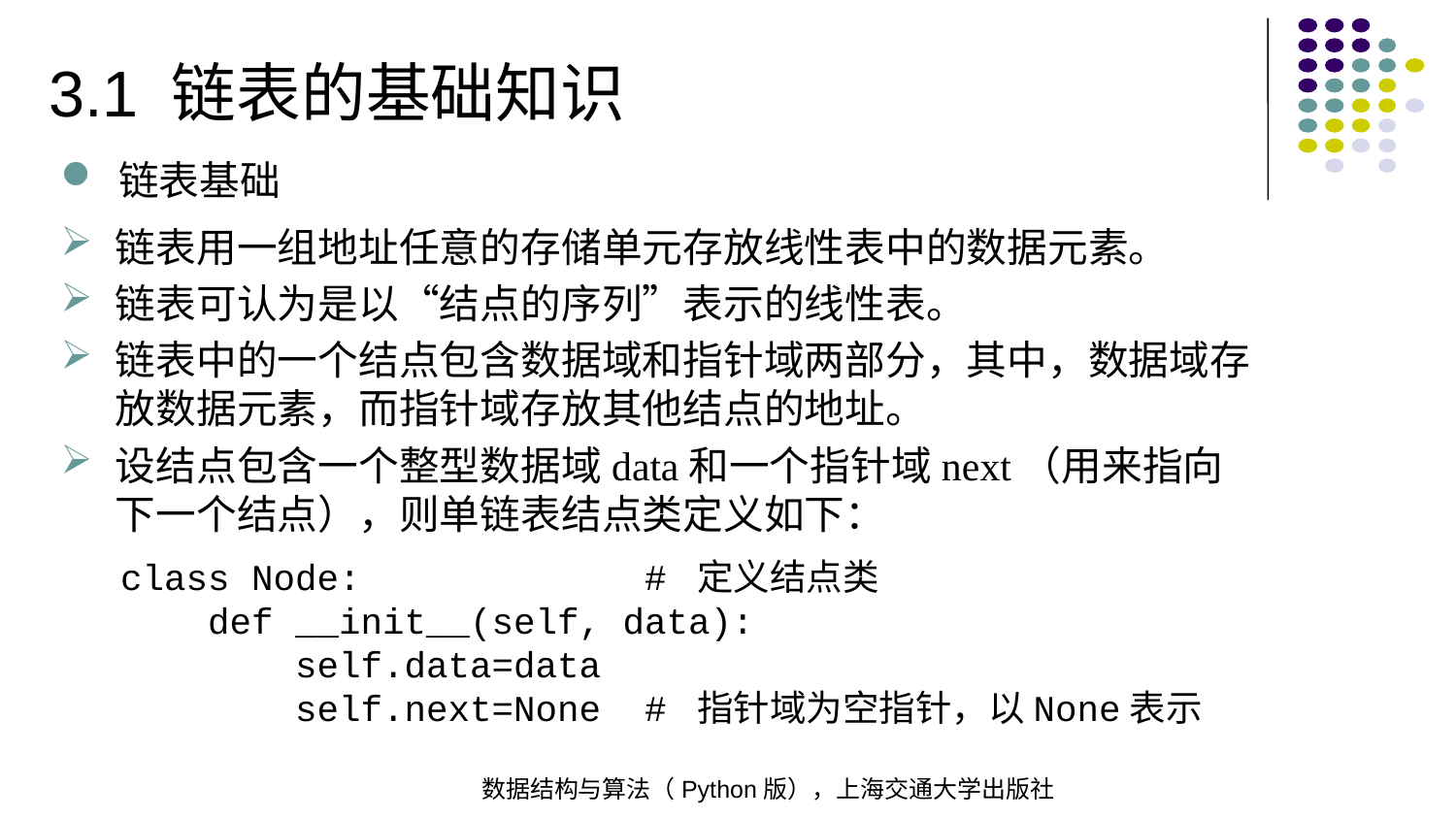

3.1 链表的基础知识
链表基础
链表用一组地址任意的存储单元存放线性表中的数据元素。
链表可认为是以“结点的序列”表示的线性表。
链表中的一个结点包含数据域和指针域两部分，其中，数据域存放数据元素，而指针域存放其他结点的地址。
设结点包含一个整型数据域data和一个指针域next（用来指向下一个结点），则单链表结点类定义如下：
class Node:             # 定义结点类
    def __init__(self, data):
        self.data=data
        self.next=None  # 指针域为空指针，以None表示